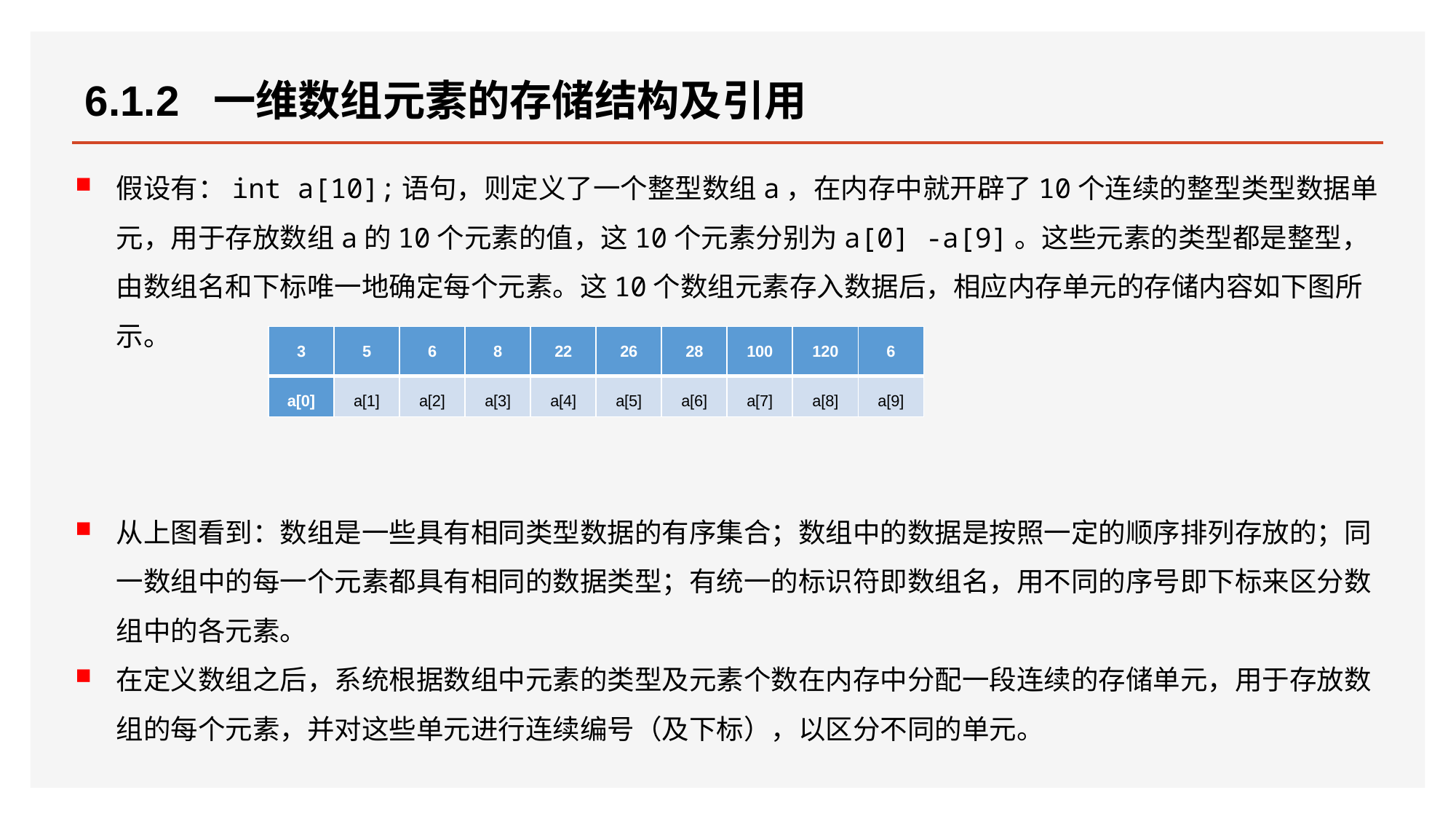

# 6.1.2  一维数组元素的存储结构及引用
假设有：int a[10];语句，则定义了一个整型数组a，在内存中就开辟了10个连续的整型类型数据单元，用于存放数组a的10个元素的值，这10个元素分别为a[0] -a[9]。这些元素的类型都是整型，由数组名和下标唯一地确定每个元素。这10个数组元素存入数据后，相应内存单元的存储内容如下图所示。

从上图看到：数组是一些具有相同类型数据的有序集合；数组中的数据是按照一定的顺序排列存放的；同一数组中的每一个元素都具有相同的数据类型；有统一的标识符即数组名，用不同的序号即下标来区分数组中的各元素。
在定义数组之后，系统根据数组中元素的类型及元素个数在内存中分配一段连续的存储单元，用于存放数组的每个元素，并对这些单元进行连续编号（及下标），以区分不同的单元。
| 3 | 5 | 6 | 8 | 22 | 26 | 28 | 100 | 120 | 6 |
| --- | --- | --- | --- | --- | --- | --- | --- | --- | --- |
| a[0] | a[1] | a[2] | a[3] | a[4] | a[5] | a[6] | a[7] | a[8] | a[9] |